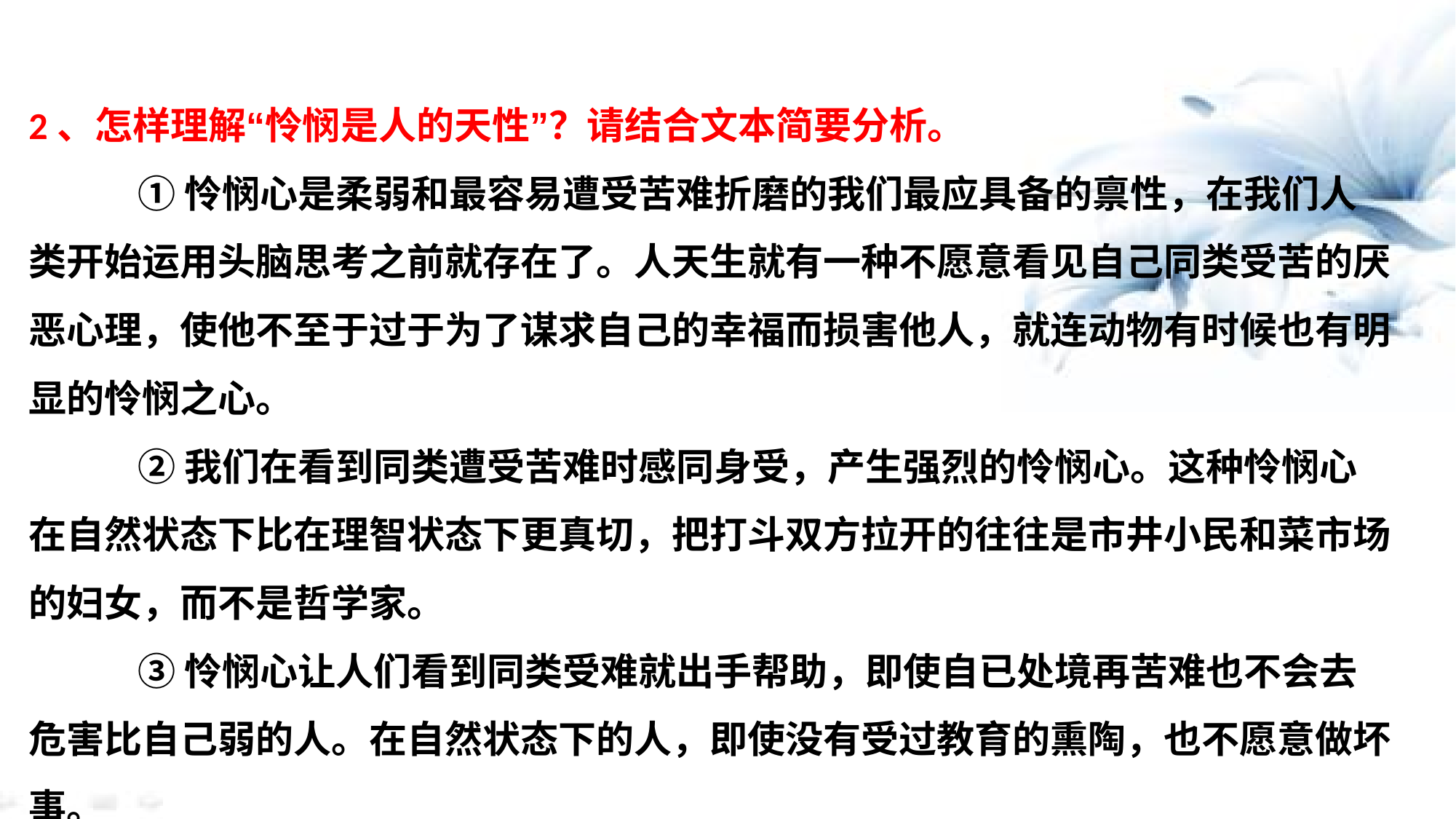

2、怎样理解“怜悯是人的天性”？请结合文本简要分析。
	①怜悯心是柔弱和最容易遭受苦难折磨的我们最应具备的禀性，在我们人类开始运用头脑思考之前就存在了。人天生就有一种不愿意看见自己同类受苦的厌恶心理，使他不至于过于为了谋求自己的幸福而损害他人，就连动物有时候也有明显的怜悯之心。
	②我们在看到同类遭受苦难时感同身受，产生强烈的怜悯心。这种怜悯心在自然状态下比在理智状态下更真切，把打斗双方拉开的往往是市井小民和菜市场的妇女，而不是哲学家。
	③怜悯心让人们看到同类受难就出手帮助，即使自已处境再苦难也不会去危害比自己弱的人。在自然状态下的人，即使没有受过教育的熏陶，也不愿意做坏事。